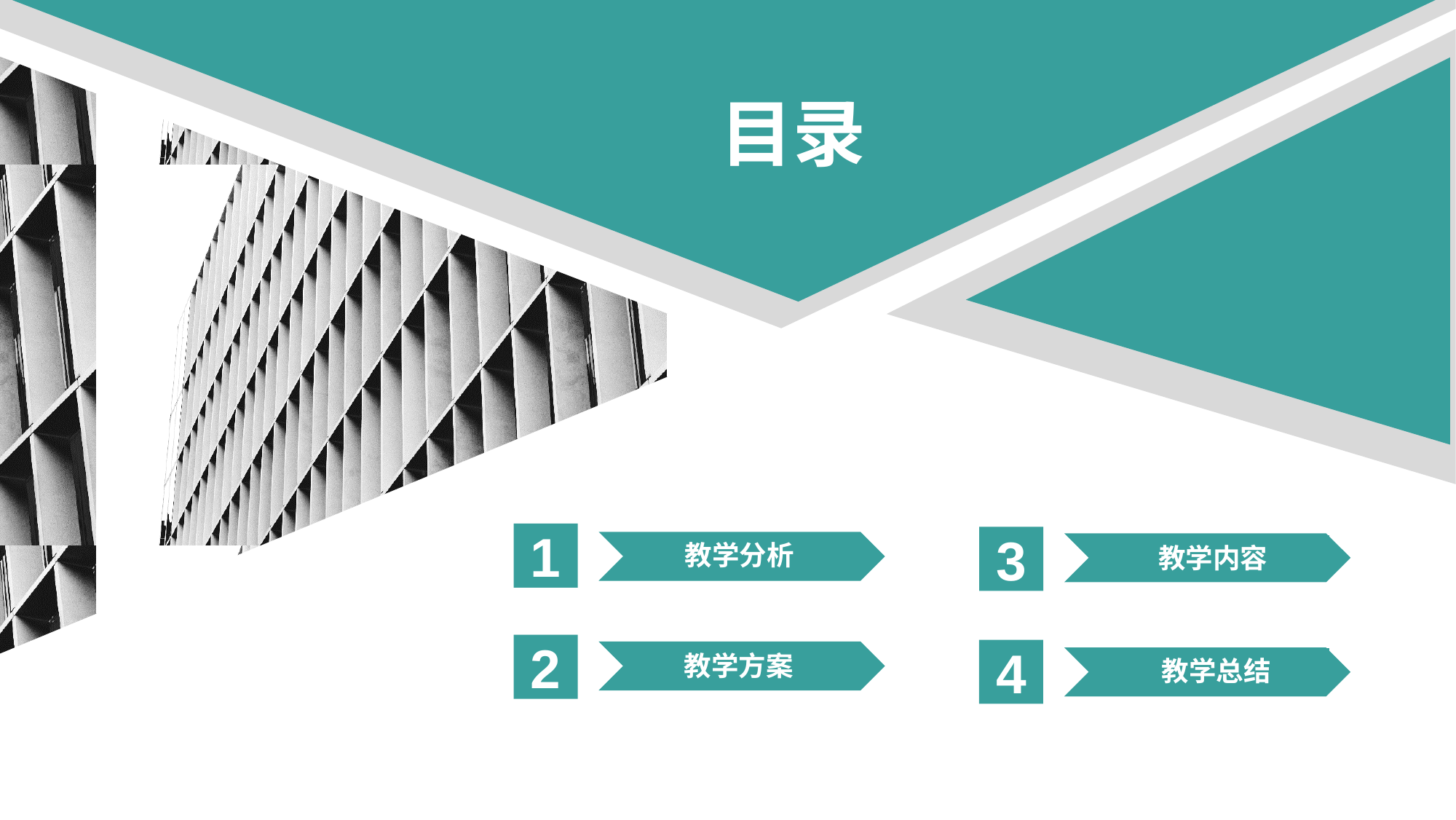

目录

1
3

教学分析

教学内容
2
4

教学方案

教学总结